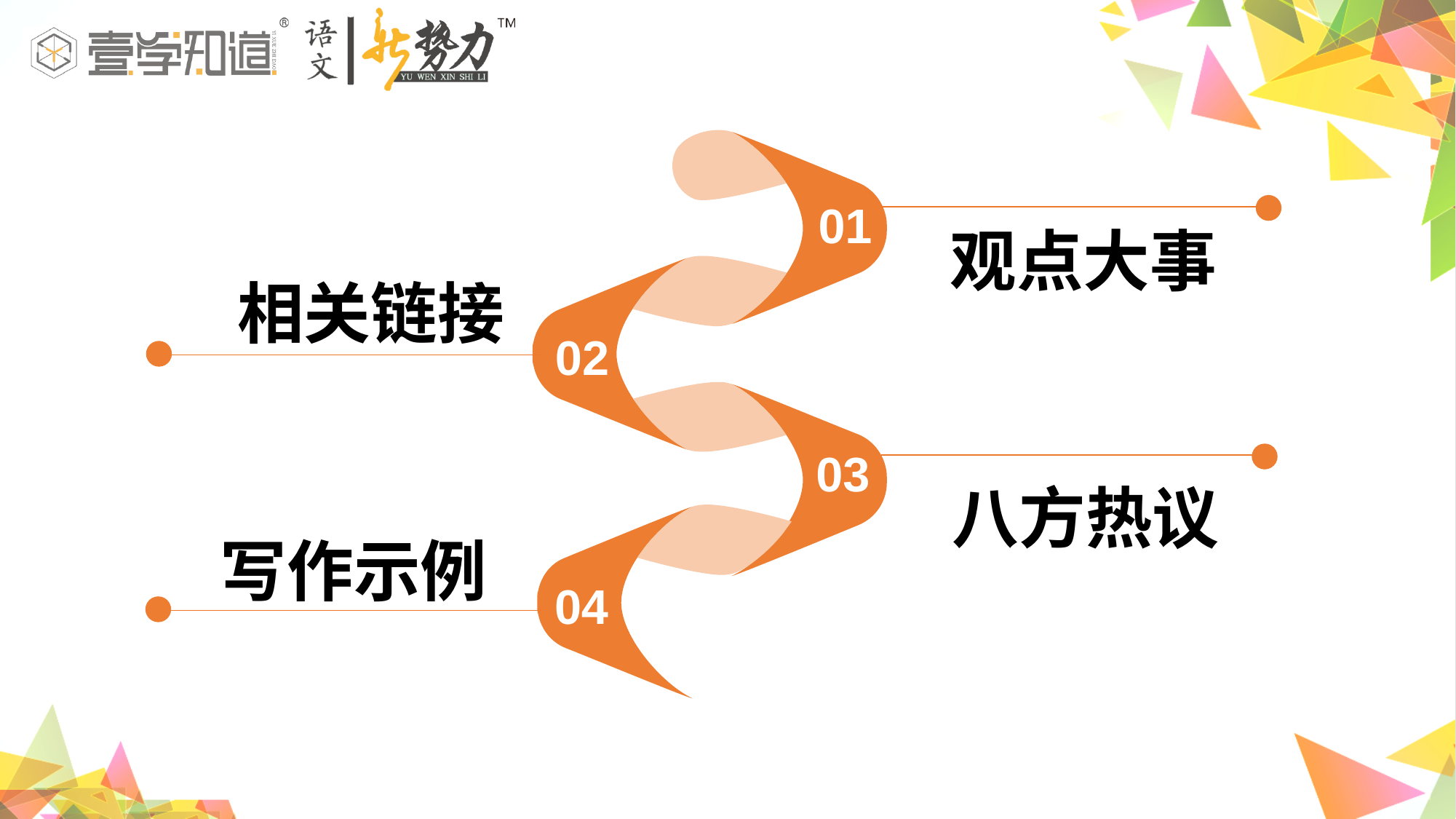

01

    观点大事

   相关链接

02

03

   八方热议

写作示例
04